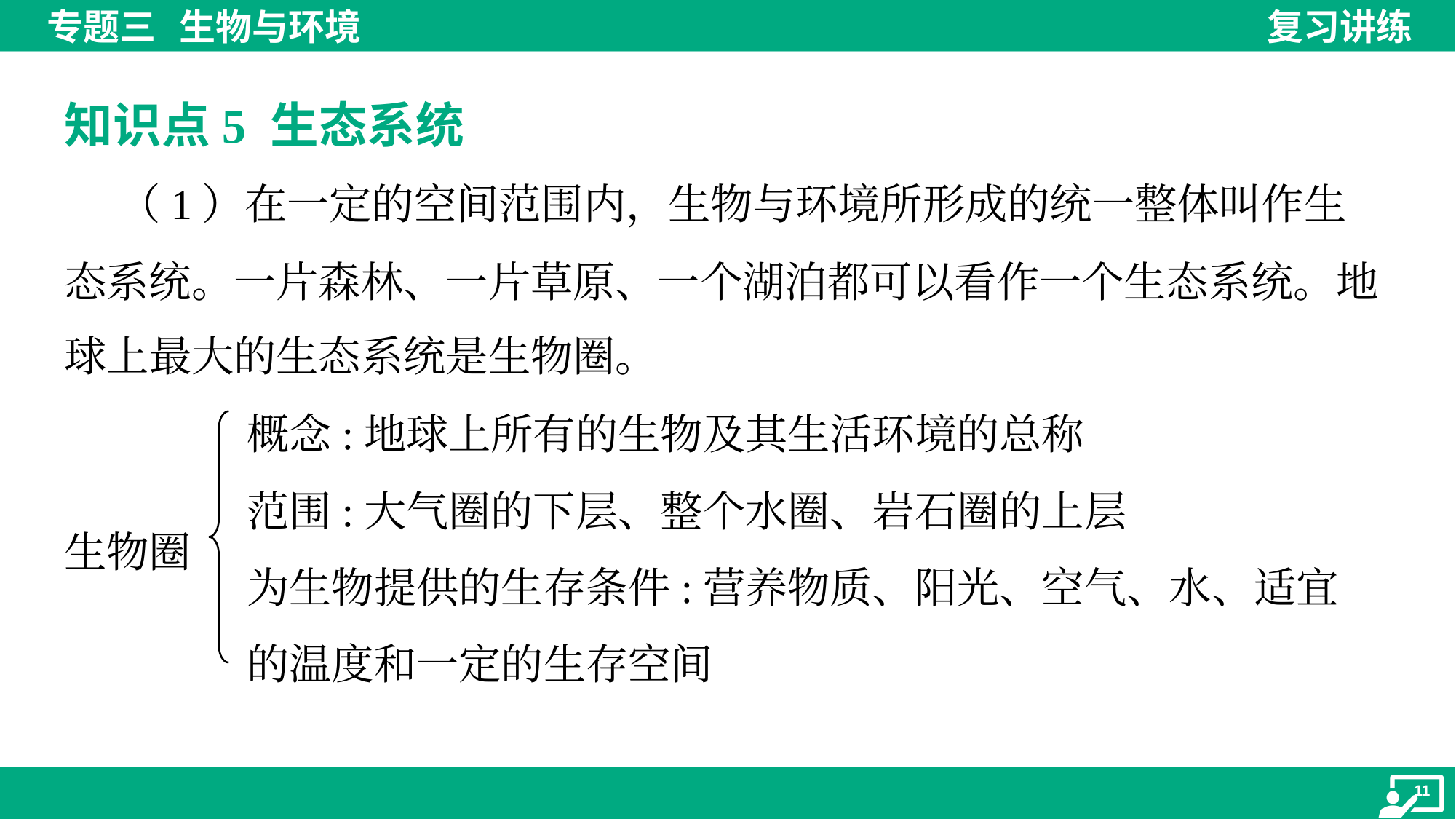

知识点5 生态系统
    （1）在一定的空间范围内，生物与环境所形成的统一整体叫作生
态系统。一片森林、一片草原、一个湖泊都可以看作一个生态系统。地
球上最大的生态系统是生物圈。
概念:地球上所有的生物及其生活环境的总称
范围:大气圈的下层、整个水圈、岩石圈的上层
为生物提供的生存条件:营养物质、阳光、空气、水、适宜的温度和一定的生存空间

生物圈